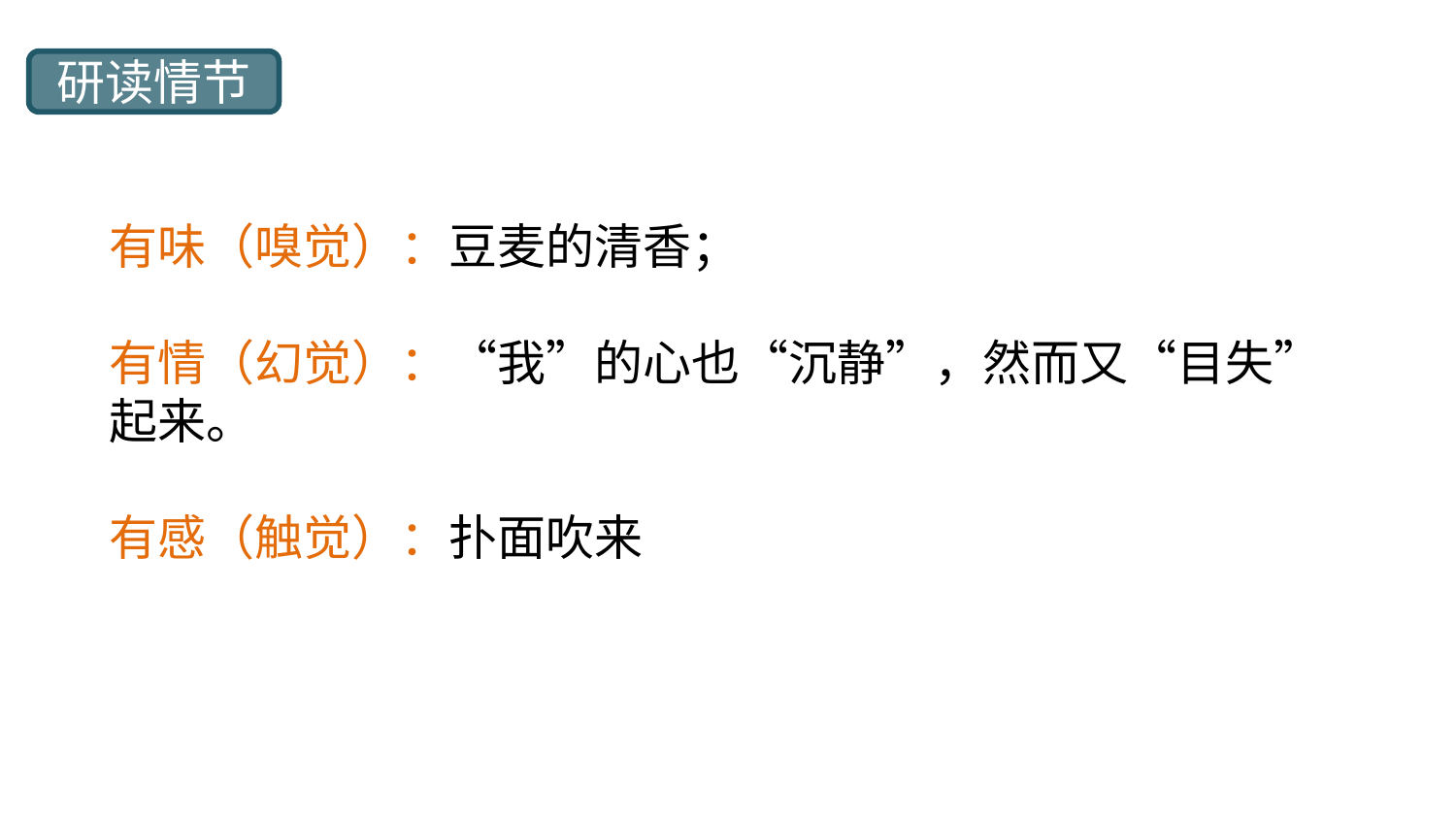

研读情节
有味（嗅觉）：豆麦的清香；

有情（幻觉）：“我”的心也“沉静”，然而又“目失”起来。

有感（触觉）：扑面吹来